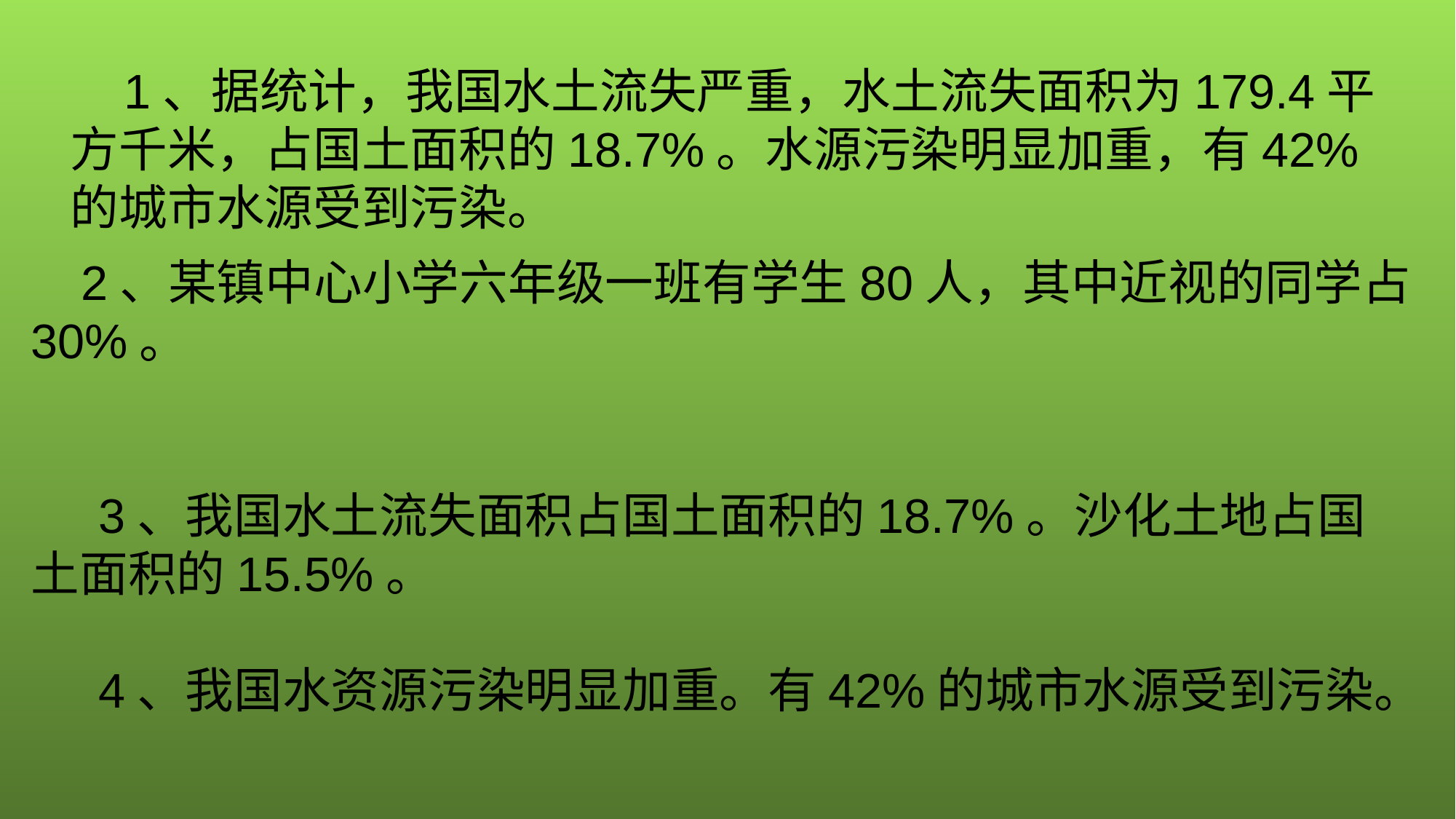

1、据统计，我国水土流失严重，水土流失面积为179.4平方千米，占国土面积的18.7%。水源污染明显加重，有42%的城市水源受到污染。
      2、某镇中心小学六年级一班有学生80人，其中近视的同学占30%。

     3、我国水土流失面积占国土面积的18.7%。沙化土地占国土面积的15.5%。

     4、我国水资源污染明显加重。有42%的城市水源受到污染。